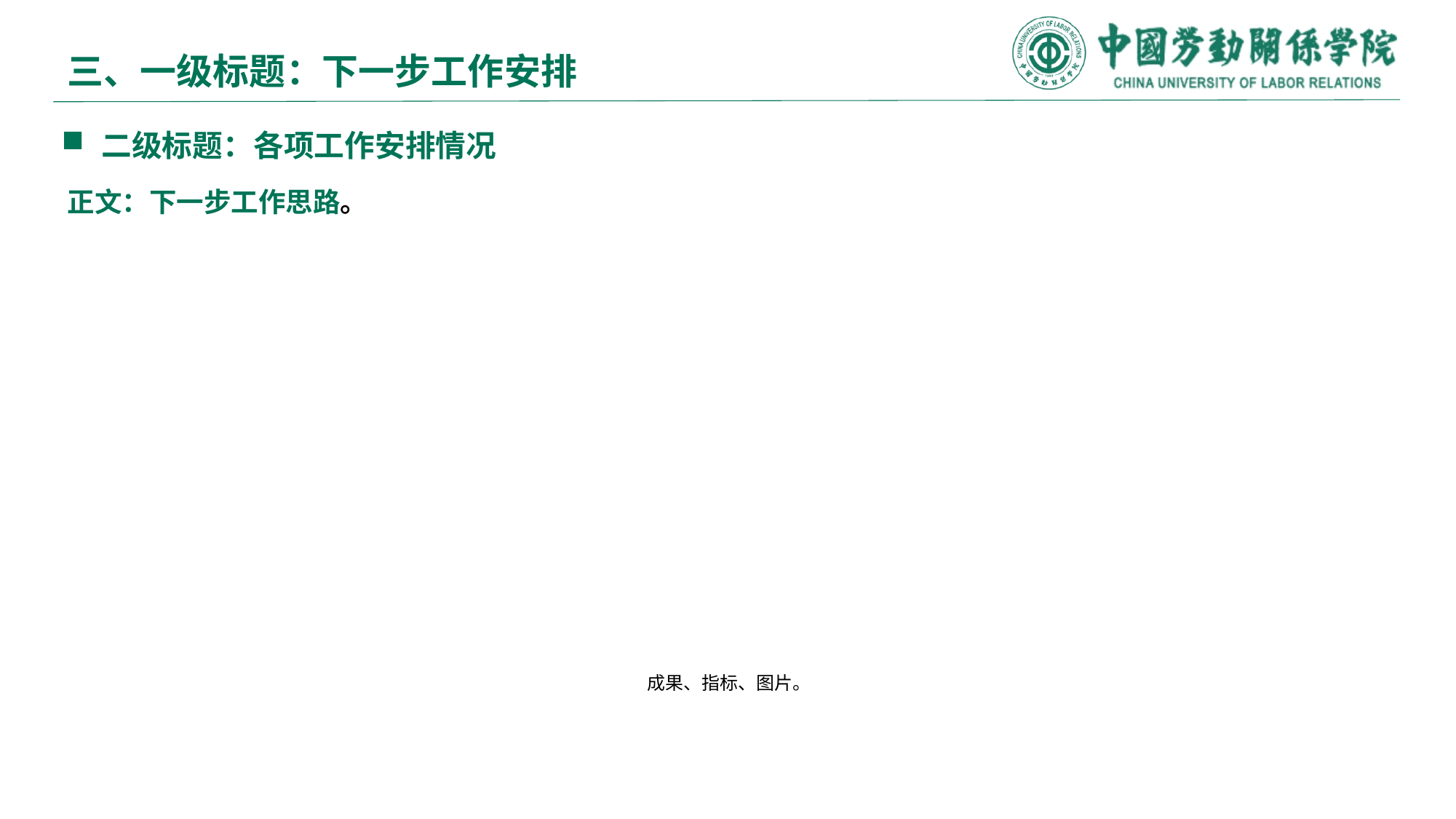

三、一级标题：下一步工作安排
二级标题：各项工作安排情况

正文：下一步工作思路。
成果、指标、图片。
5